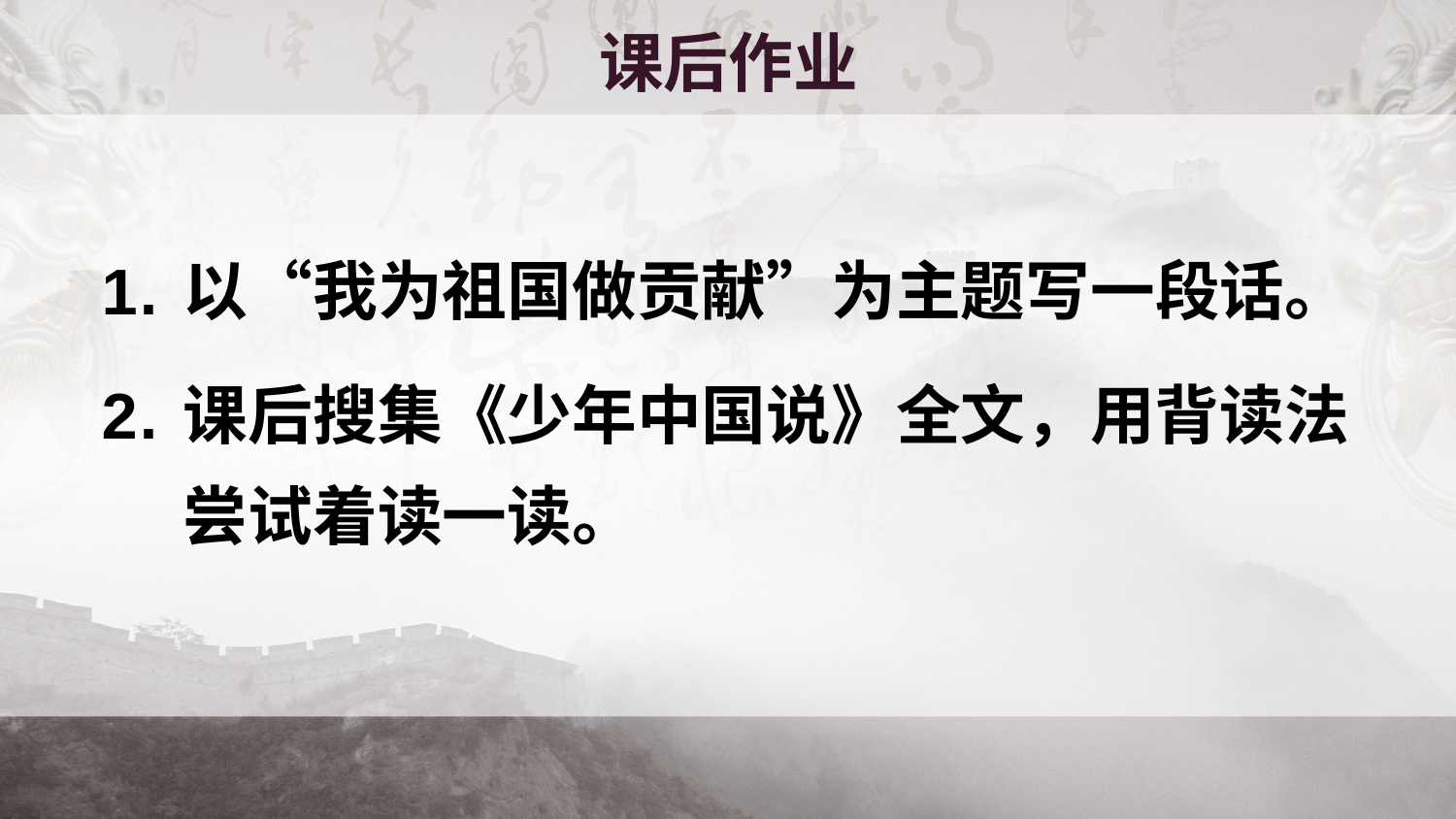

课后作业
以“我为祖国做贡献”为主题写一段话。
课后搜集《少年中国说》全文，用背读法尝试着读一读。